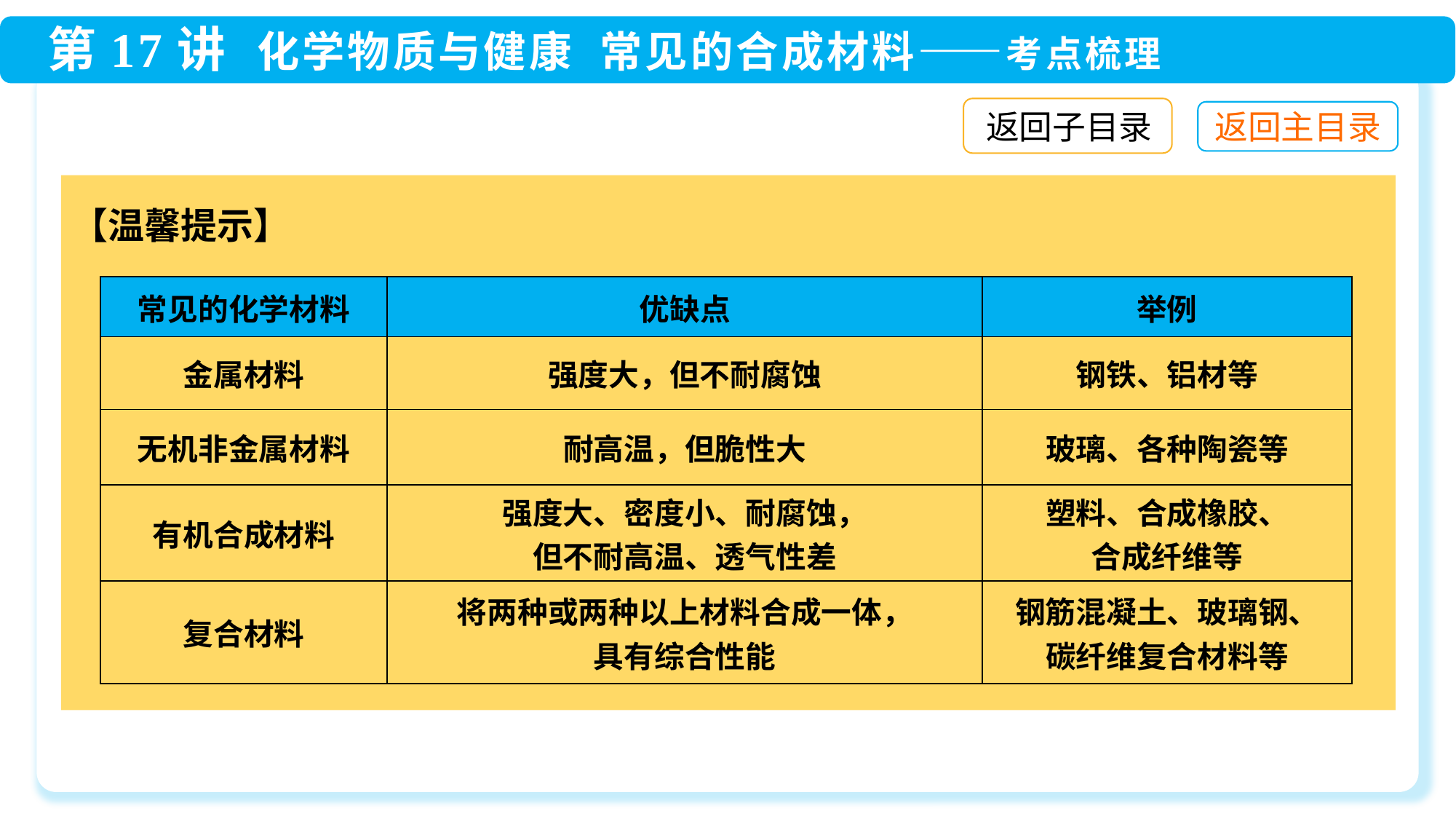

返回子目录
【温馨提示】

| 常见的化学材料 | 优缺点 | 举例 |
| --- | --- | --- |
| 金属材料 | 强度大，但不耐腐蚀 | 钢铁、铝材等 |
| 无机非金属材料 | 耐高温，但脆性大 | 玻璃、各种陶瓷等 |
| 有机合成材料 | 强度大、密度小、耐腐蚀， 但不耐高温、透气性差 | 塑料、合成橡胶、 合成纤维等 |
| 复合材料 | 将两种或两种以上材料合成一体， 具有综合性能 | 钢筋混凝土、玻璃钢、 碳纤维复合材料等 |